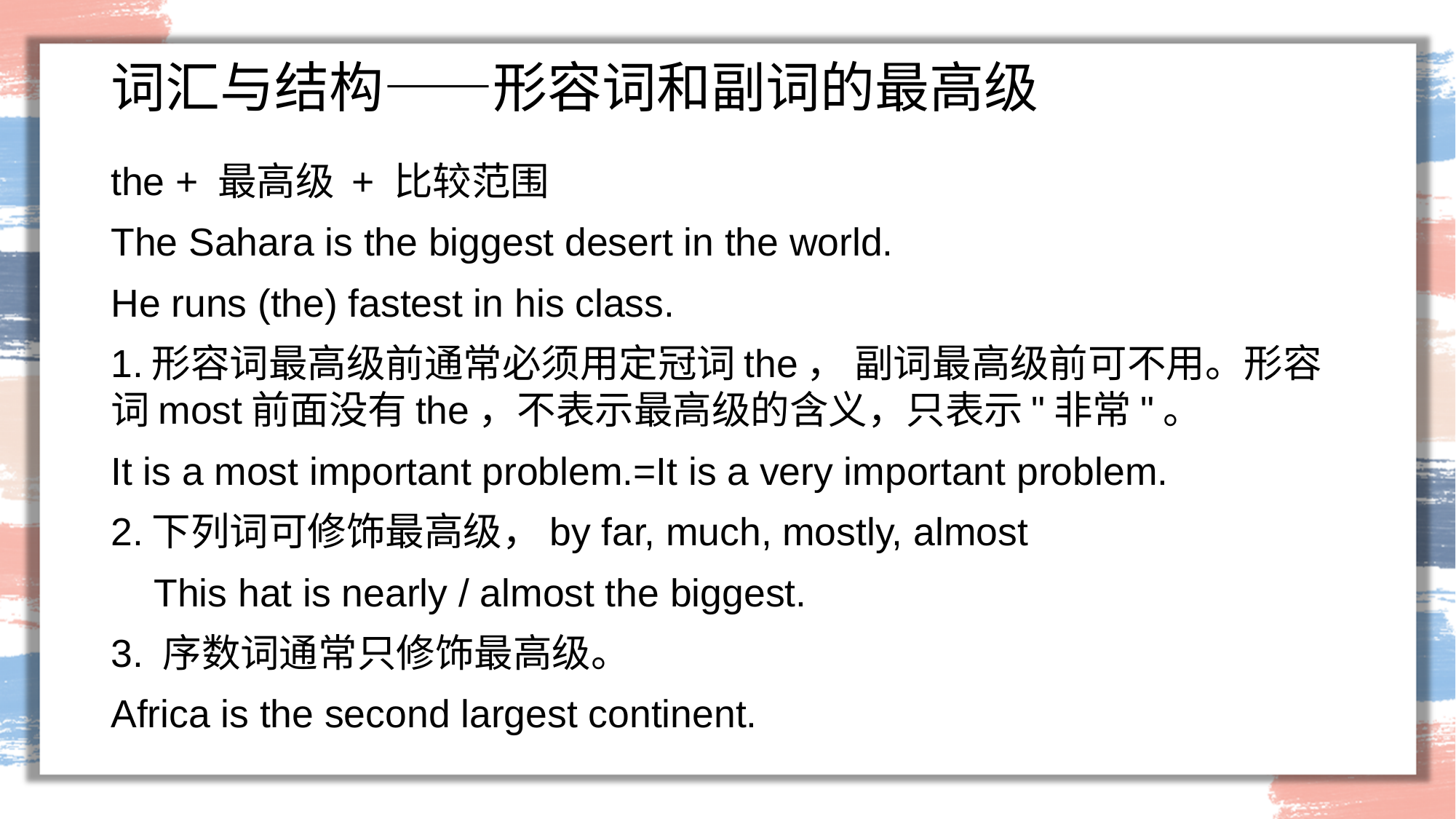

# 词汇与结构——形容词和副词的最高级
the + 最高级 + 比较范围
The Sahara is the biggest desert in the world.
He runs (the) fastest in his class.
1.形容词最高级前通常必须用定冠词the， 副词最高级前可不用。形容词most前面没有the，不表示最高级的含义，只表示"非常"。
It is a most important problem.=It is a very important problem.
2.下列词可修饰最高级，by far, much, mostly, almost
    This hat is nearly / almost the biggest.
3. 序数词通常只修饰最高级。
Africa is the second largest continent.